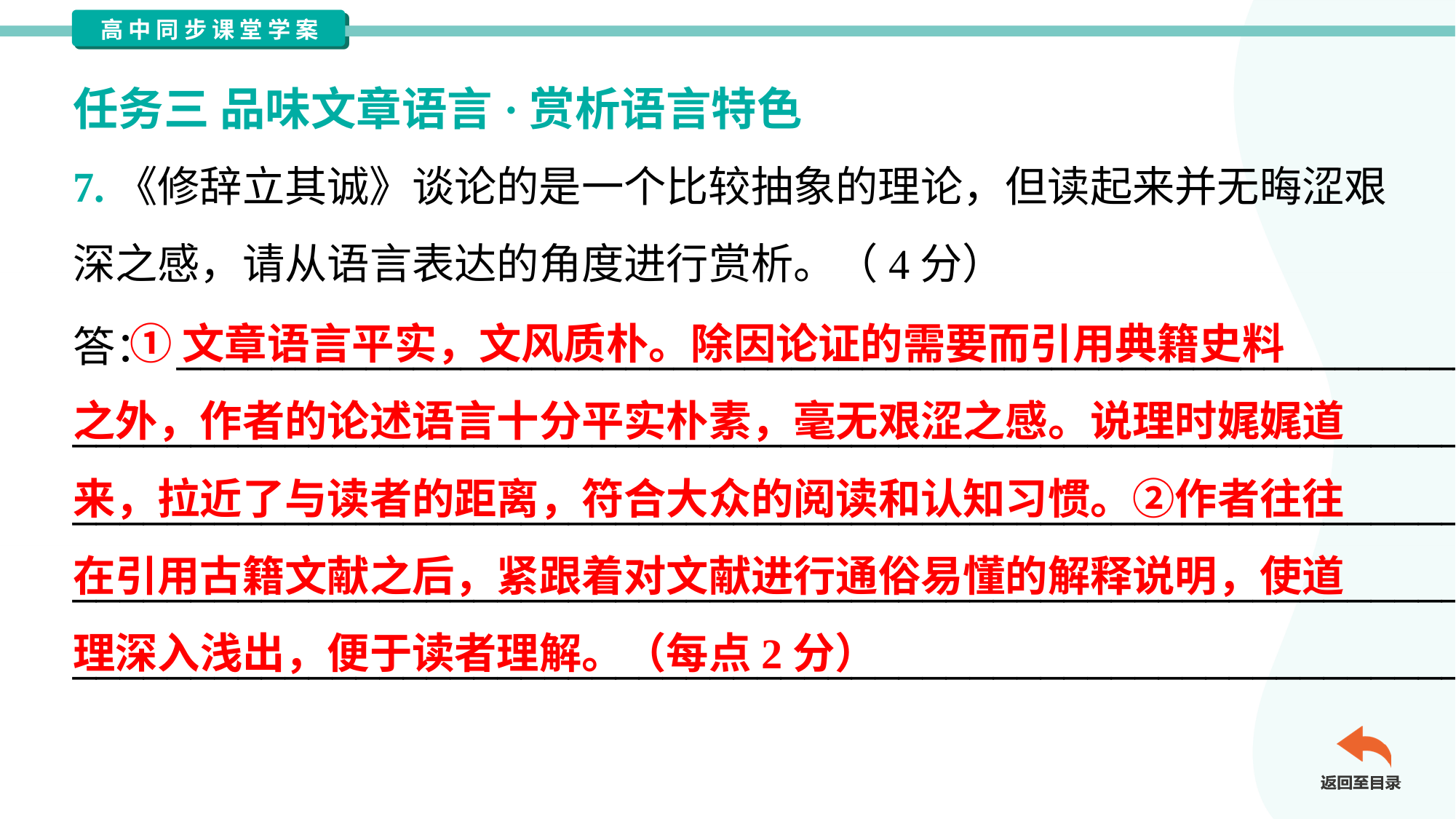

任务三 品味文章语言·赏析语言特色
7.《修辞立其诚》谈论的是一个比较抽象的理论，但读起来并无晦涩艰
深之感，请从语言表达的角度进行赏析。（4分）
      ①文章语言平实，文风质朴。除因论证的需要而引用典籍史料
之外，作者的论述语言十分平实朴素，毫无艰涩之感。说理时娓娓道
来，拉近了与读者的距离，符合大众的阅读和认知习惯。②作者往往
在引用古籍文献之后，紧跟着对文献进行通俗易懂的解释说明，使道
理深入浅出，便于读者理解。（每点2分）
答： ________________________________________________________
_____________________________________________________________
_____________________________________________________________
_____________________________________________________________
_____________________________________________________________